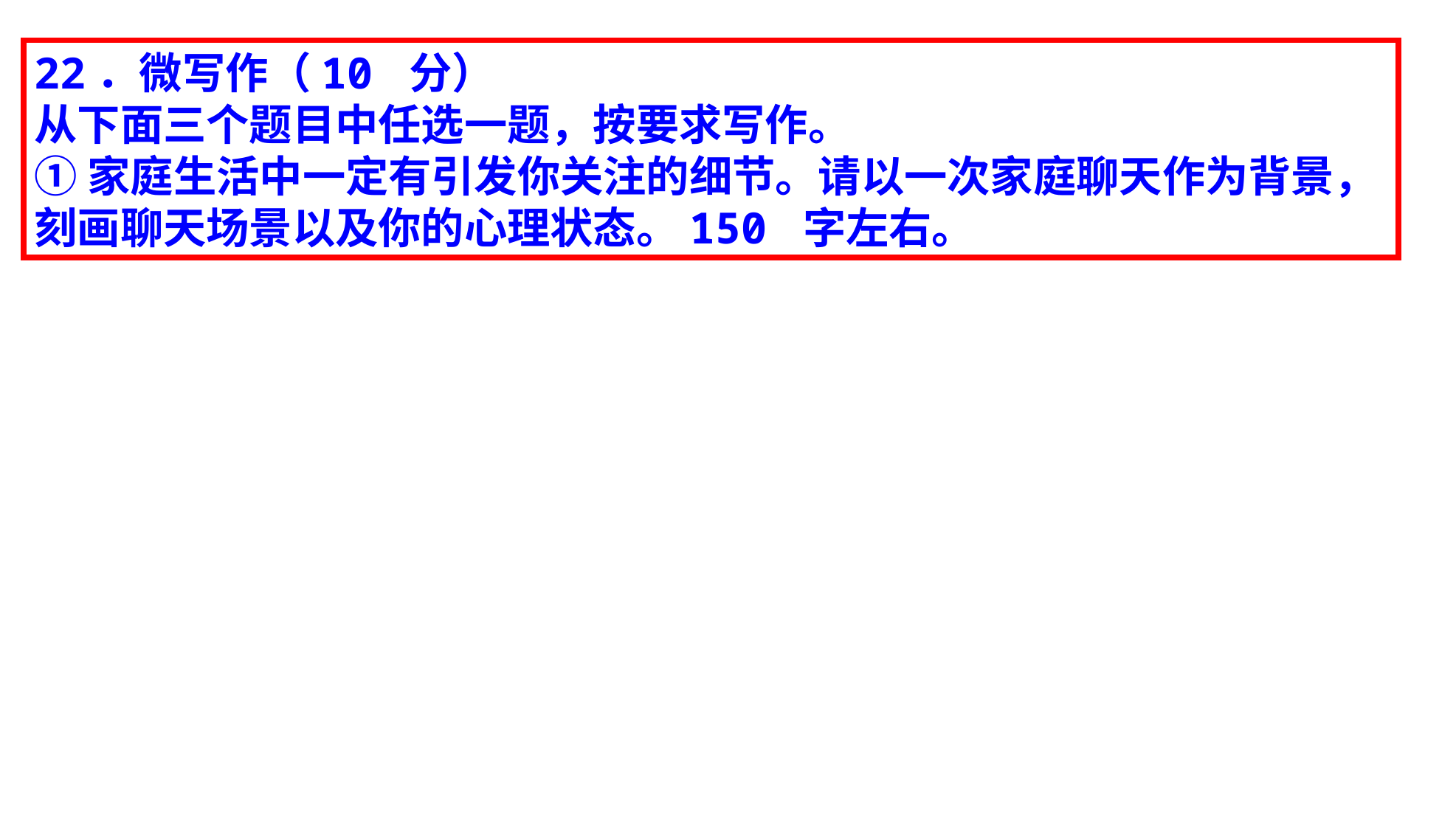

22．微写作（10 分）
从下面三个题目中任选一题，按要求写作。
①家庭生活中一定有引发你关注的细节。请以一次家庭聊天作为背景，刻画聊天场景以及你的心理状态。150 字左右。